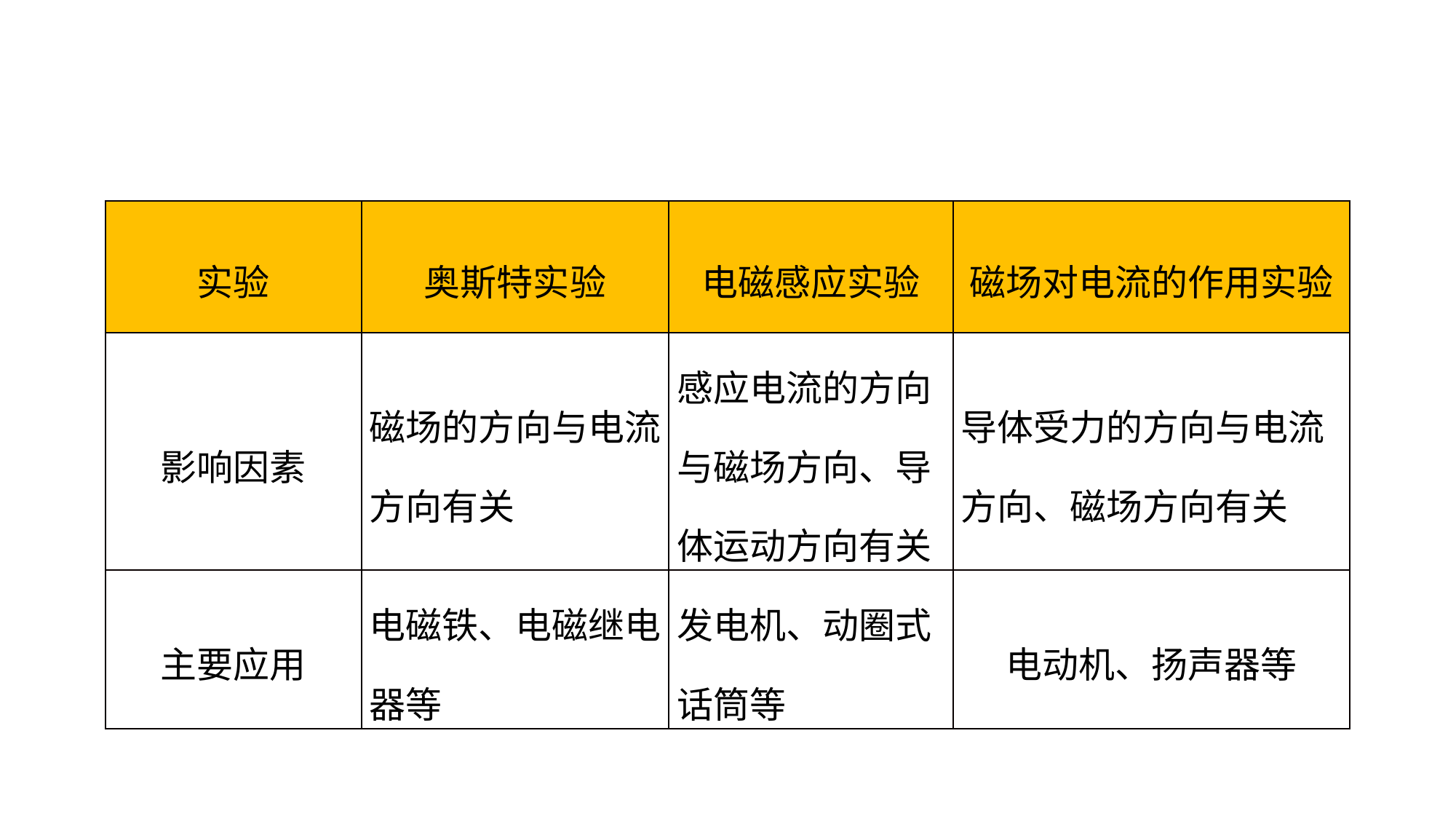

| 实验 | 奥斯特实验 | 电磁感应实验 | 磁场对电流的作用实验 |
| --- | --- | --- | --- |
| 影响因素 | 磁场的方向与电流方向有关 | 感应电流的方向与磁场方向、导体运动方向有关 | 导体受力的方向与电流方向、磁场方向有关 |
| 主要应用 | 电磁铁、电磁继电器等 | 发电机、动圈式话筒等 | 电动机、扬声器等 |